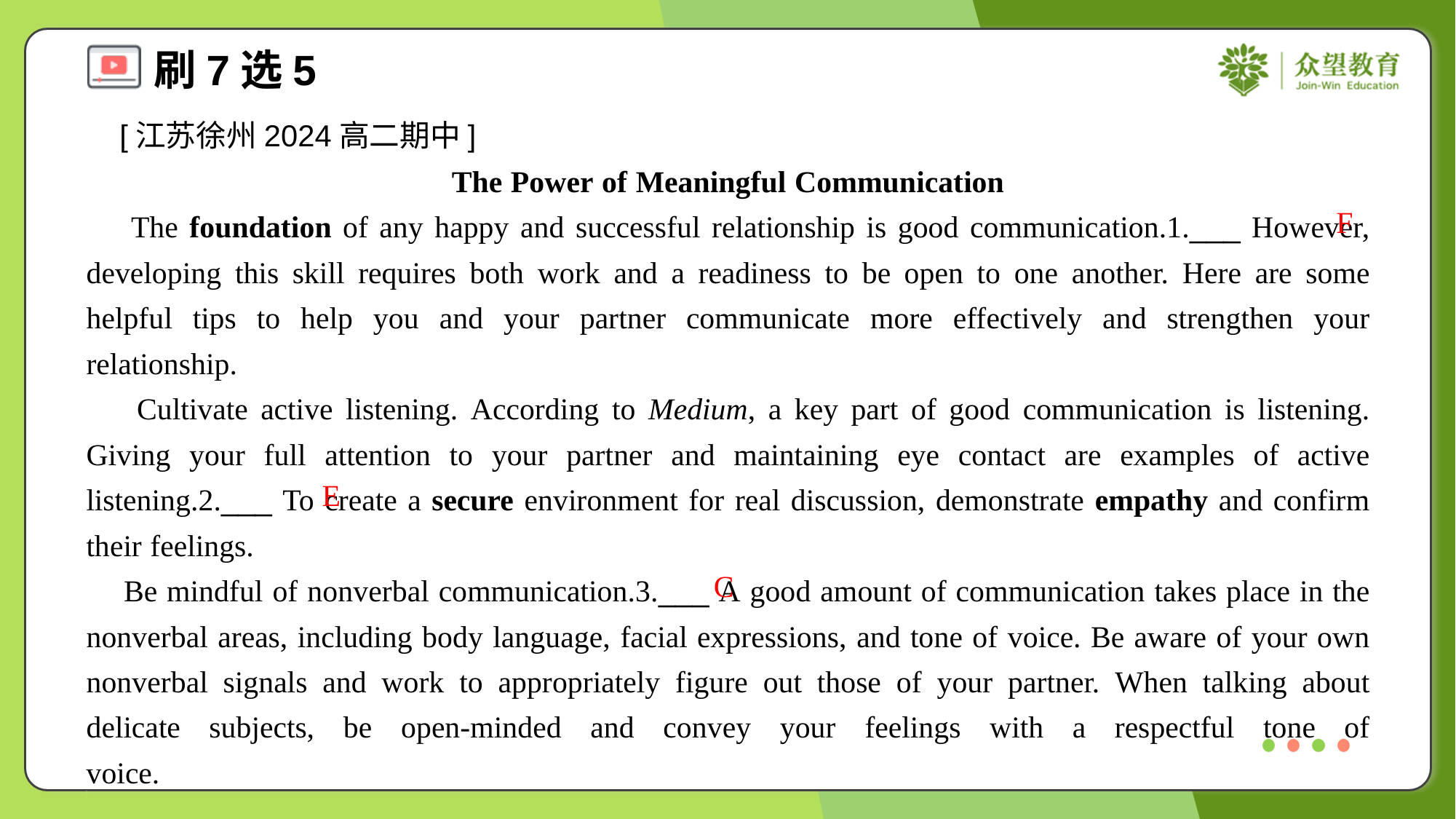

[江苏徐州2024高二期中]
The Power of Meaningful Communication
    The foundation of any happy and successful relationship is good communication.1.___ However, developing this skill requires both work and a readiness to be open to one another. Here are some helpful tips to help you and your partner communicate more effectively and strengthen your relationship.
    Cultivate active listening. According to Medium, a key part of good communication is listening. Giving your full attention to your partner and maintaining eye contact are examples of active listening.2.___ To create a secure environment for real discussion, demonstrate empathy and confirm their feelings.
    Be mindful of nonverbal communication.3.___ A good amount of communication takes place in the nonverbal areas, including body language, facial expressions, and tone of voice. Be aware of your own nonverbal signals and work to appropriately figure out those of your partner. When talking about delicate subjects, be open-minded and convey your feelings with a respectful tone of voice.#2.3
F
E
C